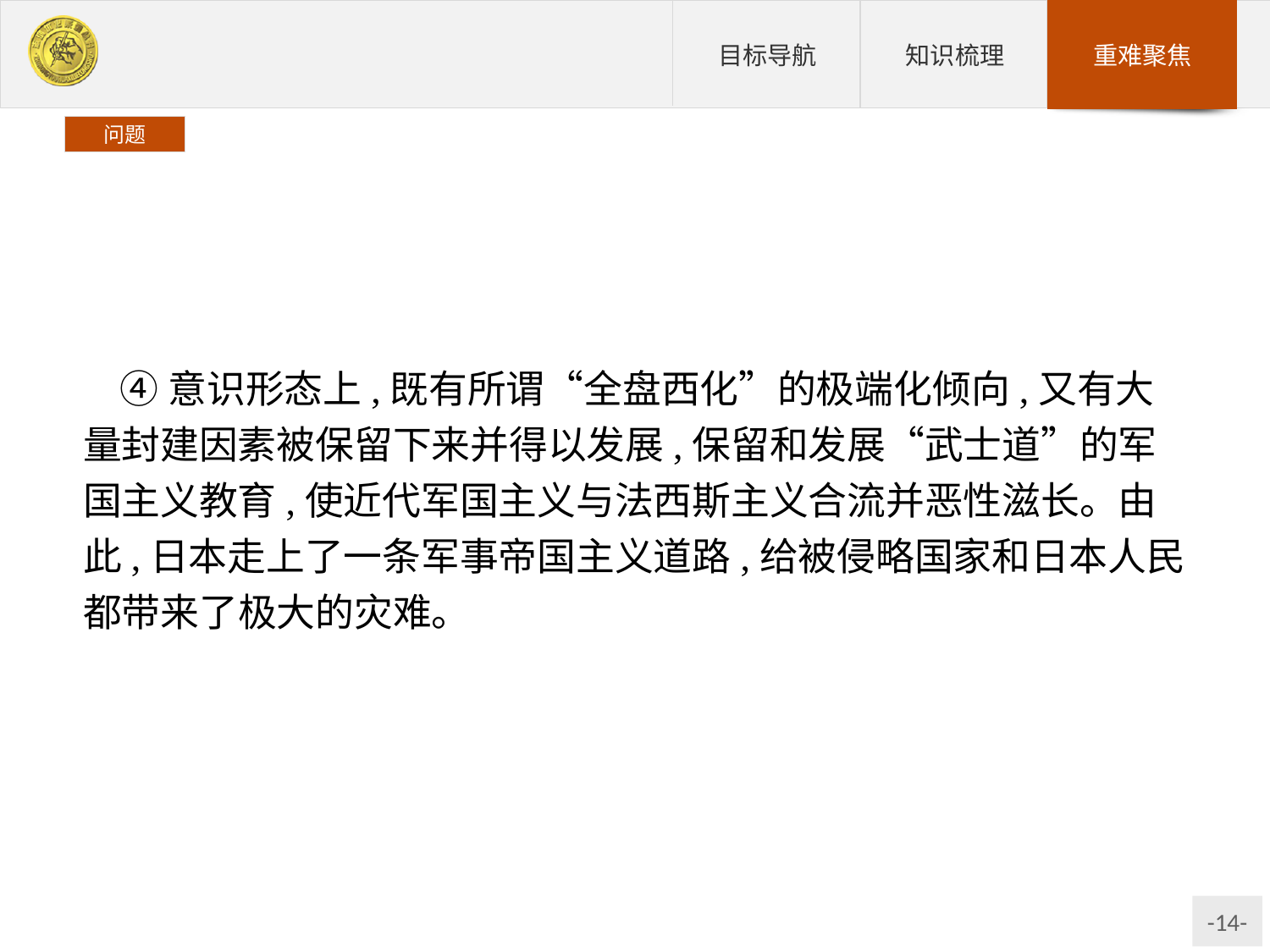

问题
④意识形态上,既有所谓“全盘西化”的极端化倾向,又有大量封建因素被保留下来并得以发展,保留和发展“武士道”的军国主义教育,使近代军国主义与法西斯主义合流并恶性滋长。由此,日本走上了一条军事帝国主义道路,给被侵略国家和日本人民都带来了极大的灾难。